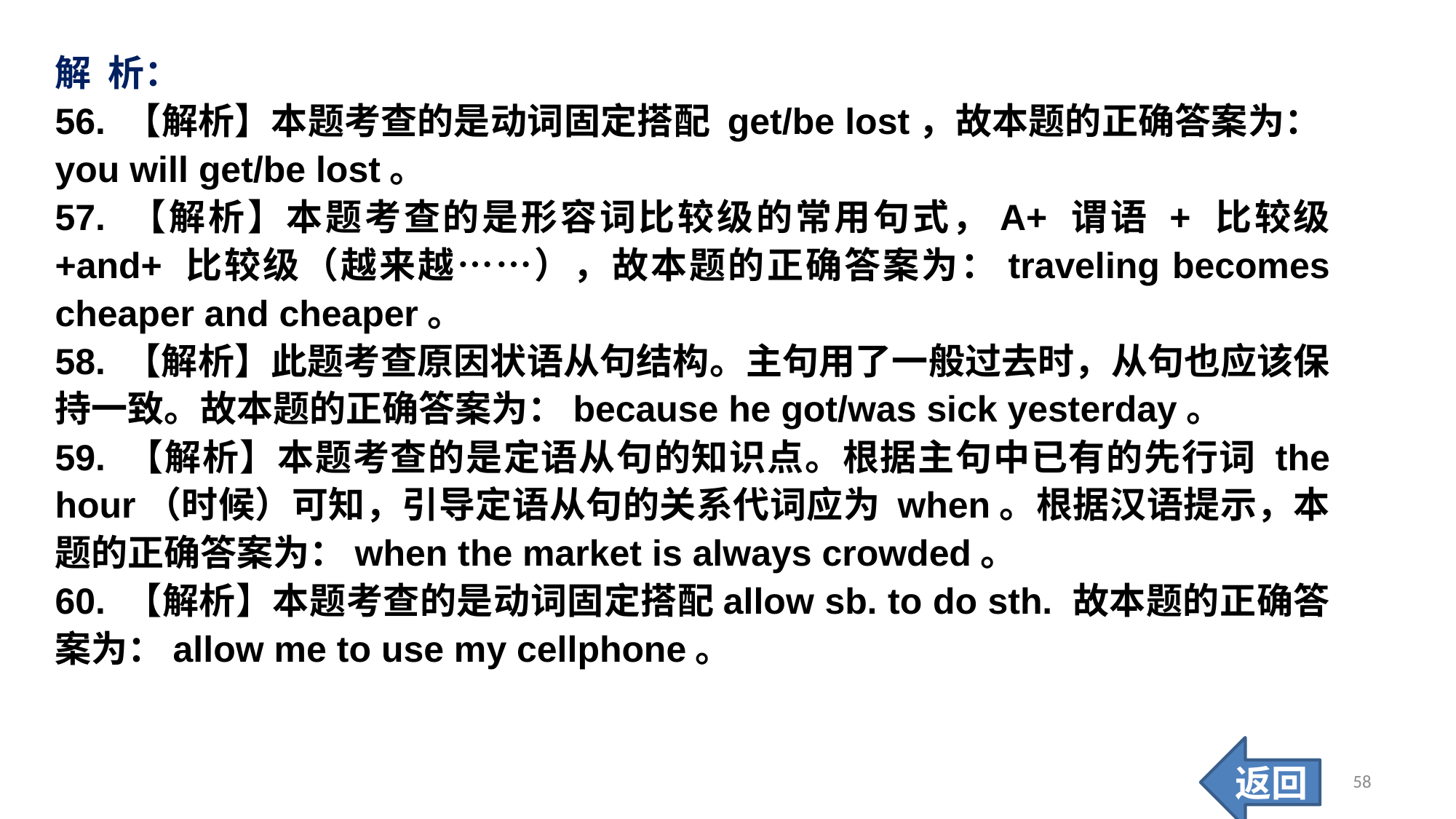

解  析：
56. 【解析】本题考查的是动词固定搭配 get/be lost，故本题的正确答案为：you will get/be lost。
57. 【解析】本题考查的是形容词比较级的常用句式，A+ 谓语 + 比较级 +and+ 比较级（越来越……），故本题的正确答案为：traveling becomes cheaper and cheaper。
58. 【解析】此题考查原因状语从句结构。主句用了一般过去时，从句也应该保持一致。故本题的正确答案为：because he got/was sick yesterday。
59. 【解析】本题考查的是定语从句的知识点。根据主句中已有的先行词 the hour（时候）可知，引导定语从句的关系代词应为 when。根据汉语提示，本题的正确答案为：when the market is always crowded。
60. 【解析】本题考查的是动词固定搭配allow sb. to do sth. 故本题的正确答案为：allow me to use my cellphone。
返回
58